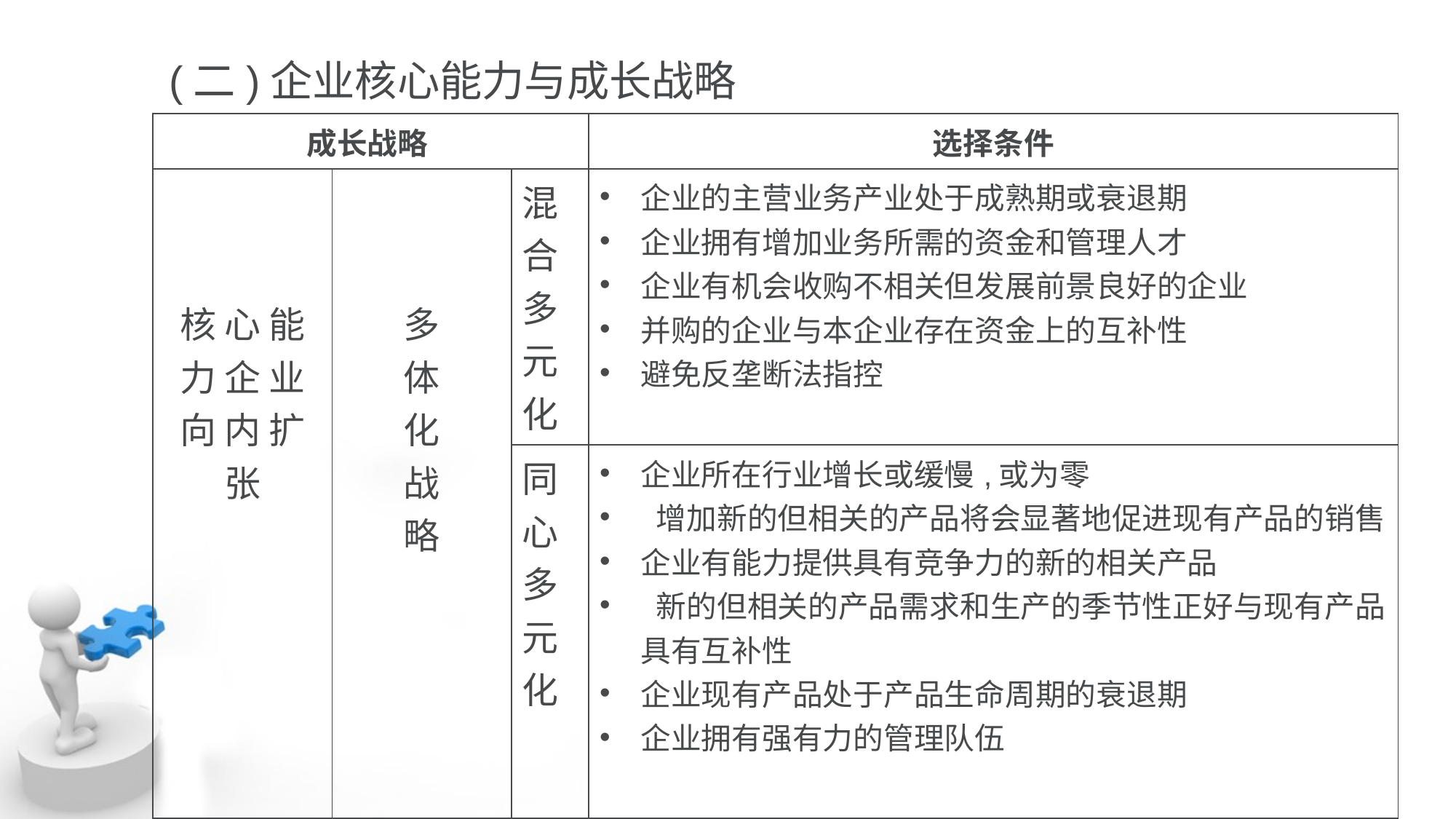

(二)企业核心能力与成长战略
| 成长战略 |  |  | 选择条件 |
| --- | --- | --- | --- |
| 核 心 能 力 企 业 向 内 扩 张 | 多 体 化 战 略 | 混合多元化 | 企业的主营业务产业处于成熟期或衰退期 企业拥有增加业务所需的资金和管理人才 企业有机会收购不相关但发展前景良好的企业 并购的企业与本企业存在资金上的互补性 避免反垄断法指控 |
|  |  | 同心多元化 | 企业所在行业增长或缓慢,或为零 增加新的但相关的产品将会显著地促进现有产品的销售 企业有能力提供具有竞争力的新的相关产品 新的但相关的产品需求和生产的季节性正好与现有产品具有互补性 企业现有产品处于产品生命周期的衰退期 企业拥有强有力的管理队伍 |